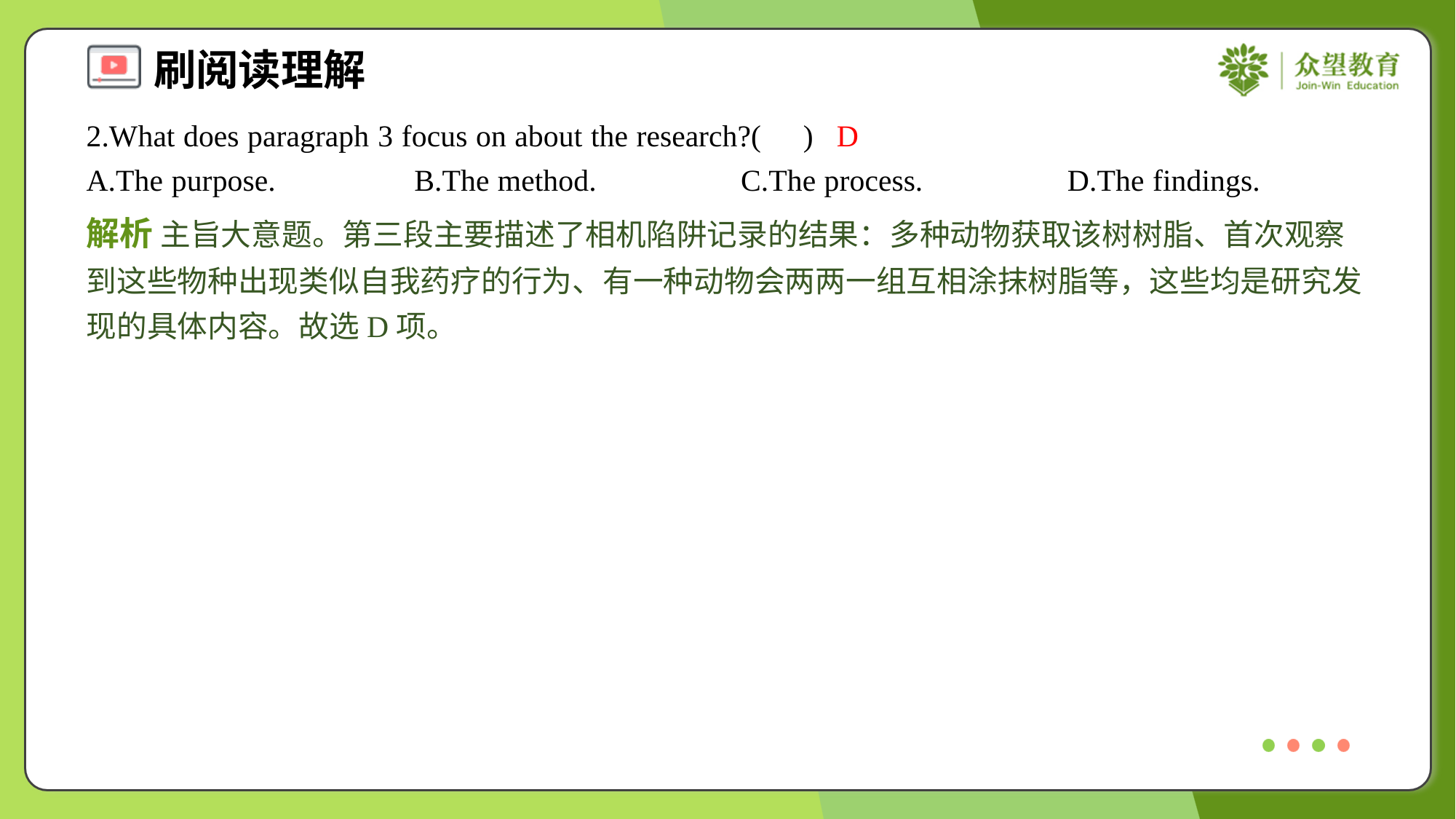

2.What does paragraph 3 focus on about the research?(     )
D
A.The purpose.	B.The method.	C.The process.	D.The findings.
解析 主旨大意题。第三段主要描述了相机陷阱记录的结果：多种动物获取该树树脂、首次观察到这些物种出现类似自我药疗的行为、有一种动物会两两一组互相涂抹树脂等，这些均是研究发现的具体内容。故选D项。